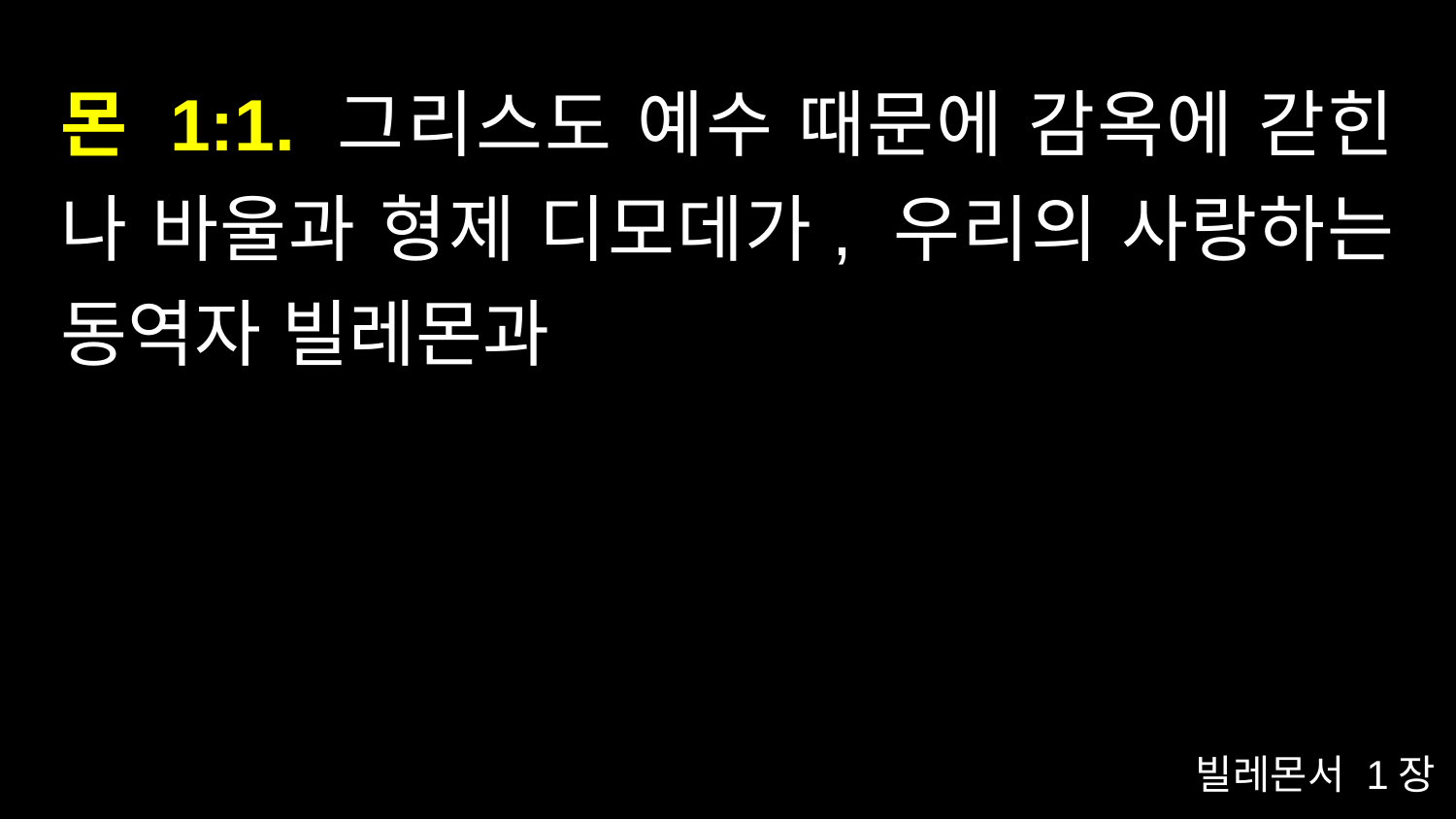

# 몬 1:1. 그리스도 예수 때문에 감옥에 갇힌 나 바울과 형제 디모데가, 우리의 사랑하는 동역자 빌레몬과
빌레몬서 1장